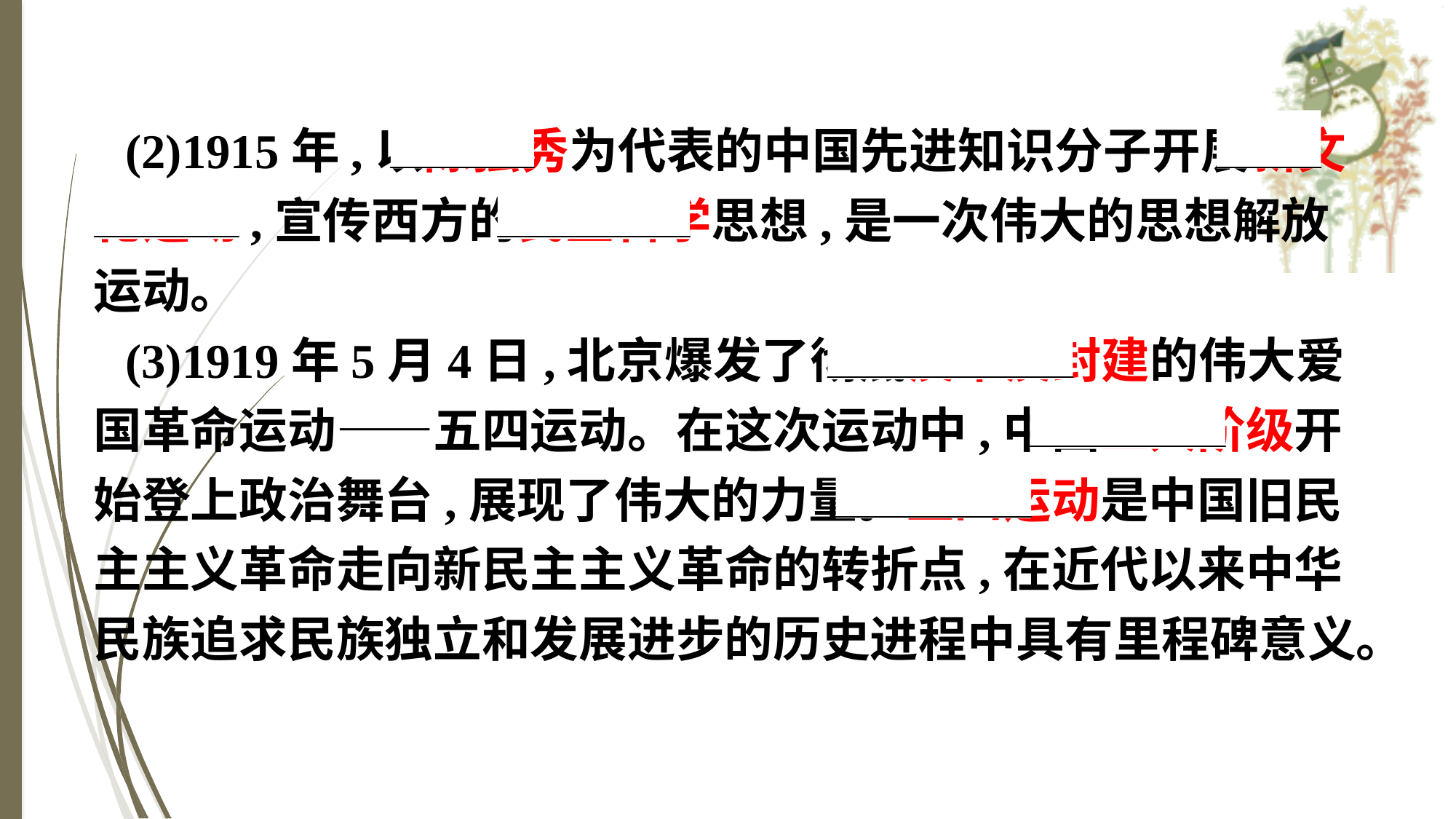

(2)1915年,以陈独秀为代表的中国先进知识分子开展新文化运动,宣传西方的民主科学思想,是一次伟大的思想解放运动。
(3)1919年5月4日,北京爆发了彻底反帝反封建的伟大爱国革命运动——五四运动。在这次运动中,中国工人阶级开始登上政治舞台,展现了伟大的力量。五四运动是中国旧民主主义革命走向新民主主义革命的转折点,在近代以来中华民族追求民族独立和发展进步的历史进程中具有里程碑意义。